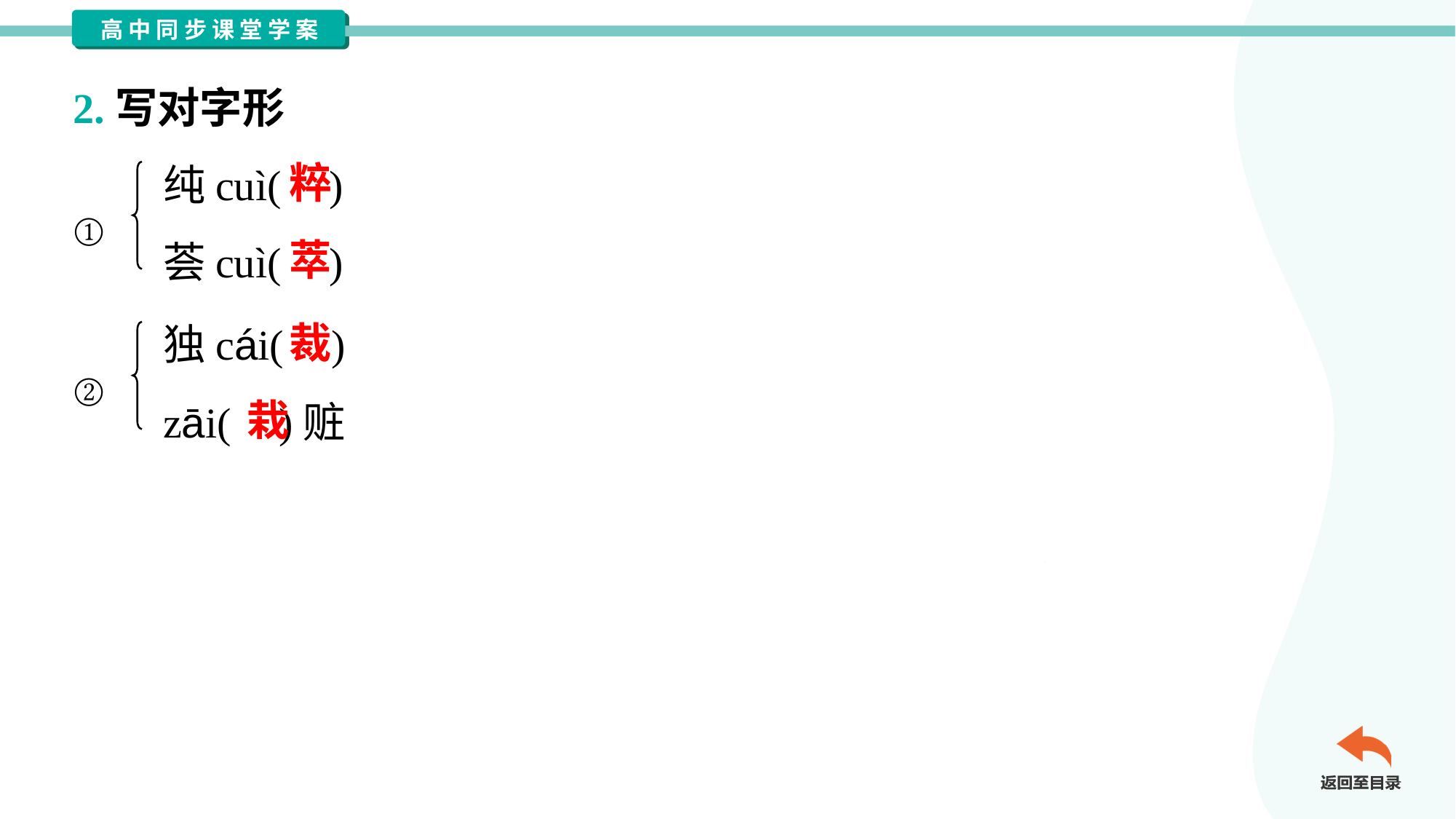

2.写对字形
纯cuì(    )
荟cuì(    )
粹

①

萃
独cái(    )
zāi(    )赃
裁

②

栽